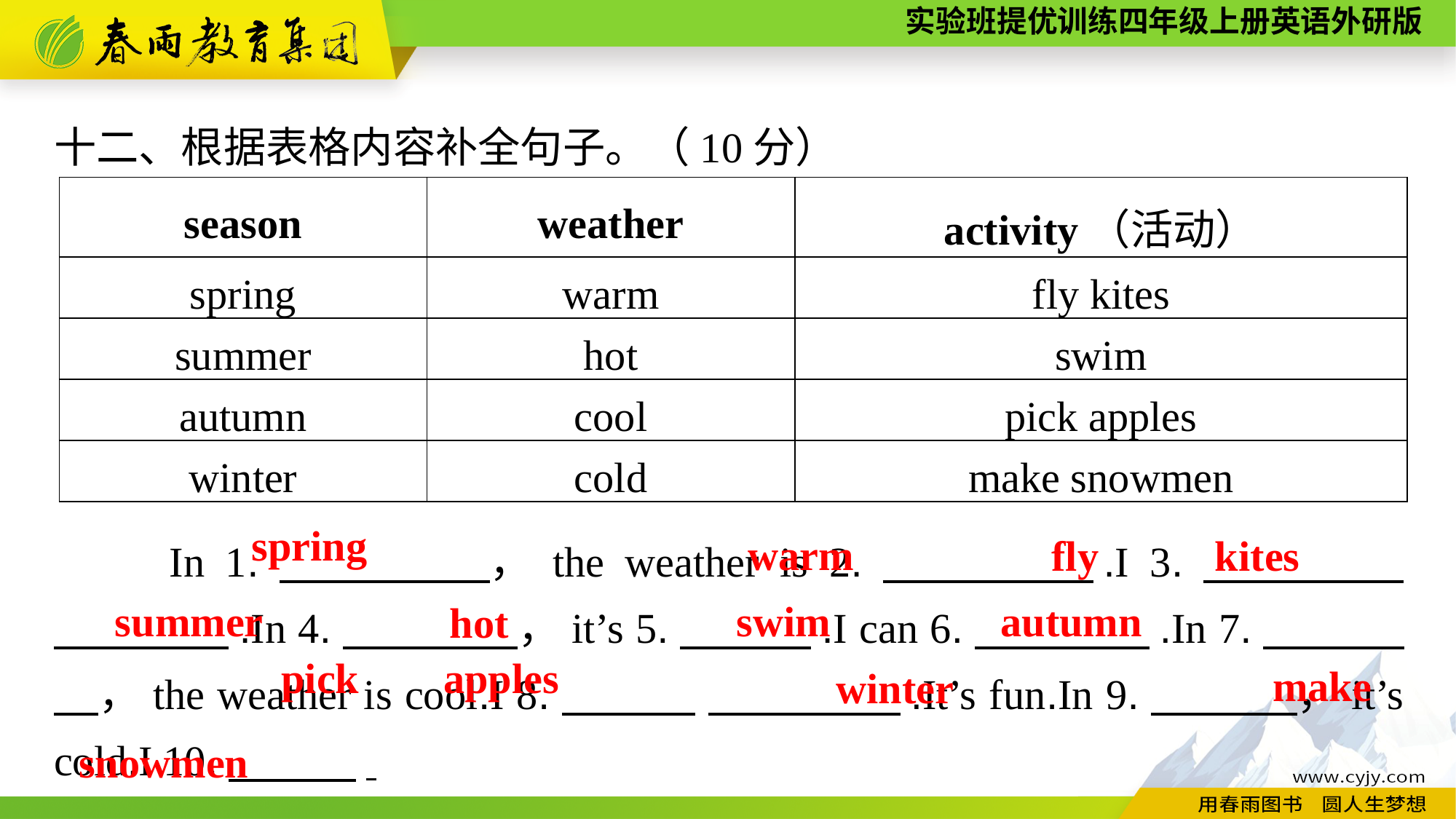

十二、根据表格内容补全句子。（10分）
| season | weather | activity（活动） |
| --- | --- | --- |
| spring | warm | fly kites |
| summer | hot | swim |
| autumn | cool | pick apples |
| winter | cold | make snowmen |
fly           kites
spring
　　In 1.　　　　，the weather is 2.　　　　.I 3.　　　　 　　　　.In 4.　　　　，it’s 5.　　　.I can 6.　　　　.In 7.　 　　　，the weather is cool.I 8.　　     　         　.It’s fun.In 9.　     　，it’s cold.I 10.　         .
　　       　　.
warm
autumn
summer
swim
hot
pick        apples
make
winter
snowmen